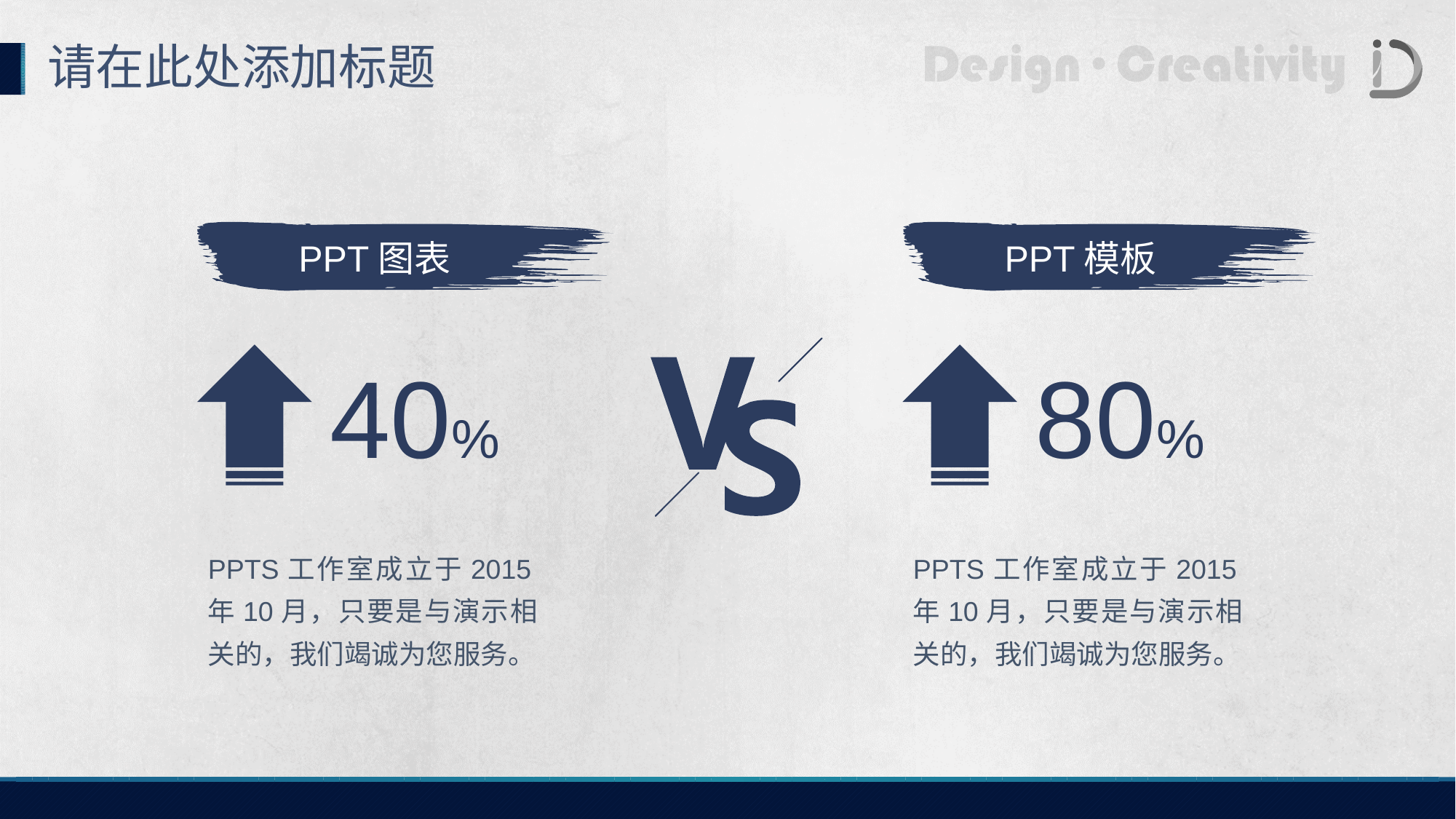

请在此处添加标题

PPT图表
PPT模板

40%
80%

PPTS工作室成立于2015年10月，只要是与演示相关的，我们竭诚为您服务。
PPTS工作室成立于2015年10月，只要是与演示相关的，我们竭诚为您服务。